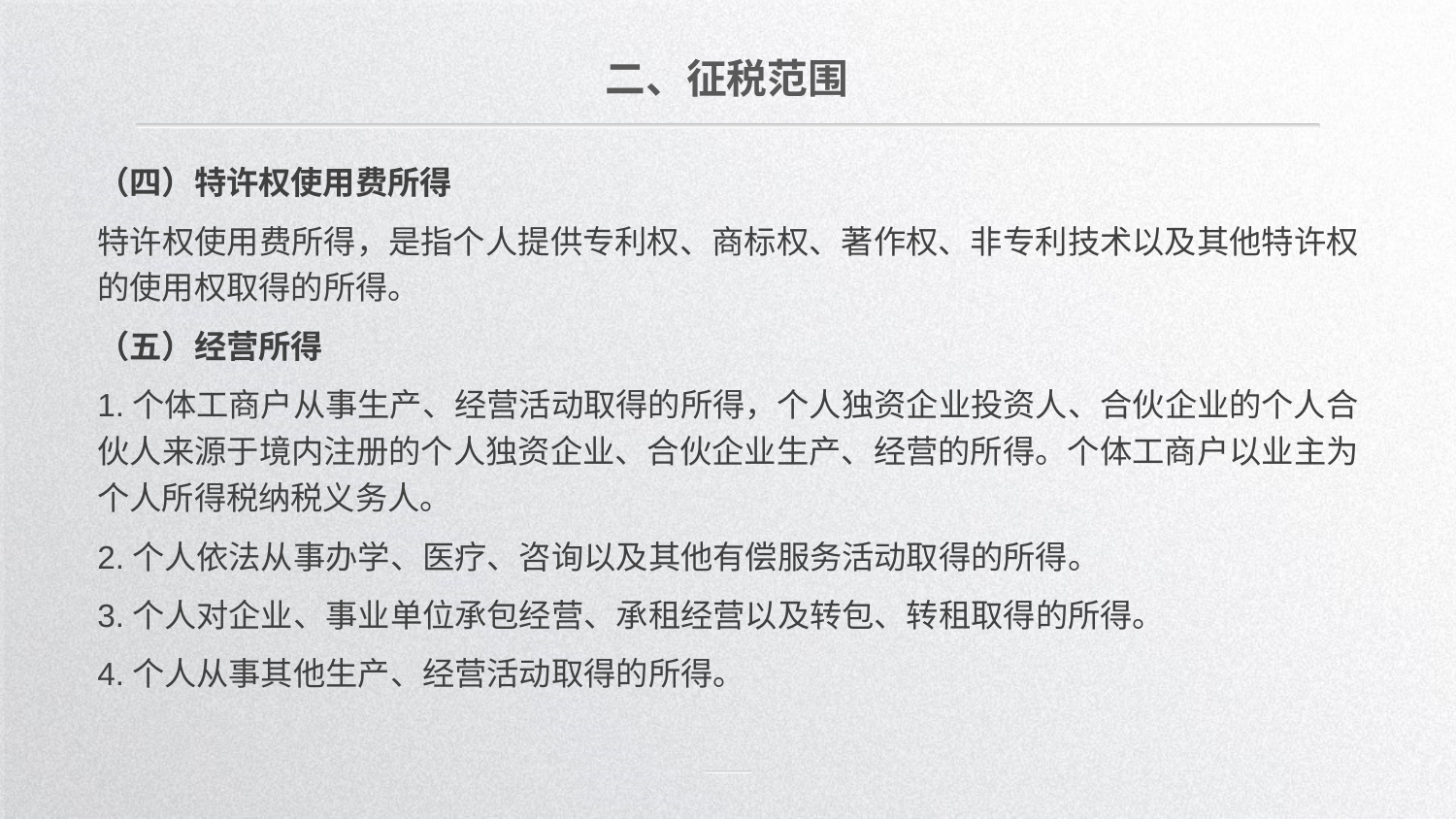

二、征税范围
（四）特许权使用费所得
特许权使用费所得，是指个人提供专利权、商标权、著作权、非专利技术以及其他特许权的使用权取得的所得。
（五）经营所得
1.个体工商户从事生产、经营活动取得的所得，个人独资企业投资人、合伙企业的个人合伙人来源于境内注册的个人独资企业、合伙企业生产、经营的所得。个体工商户以业主为个人所得税纳税义务人。
2.个人依法从事办学、医疗、咨询以及其他有偿服务活动取得的所得。
3.个人对企业、事业单位承包经营、承租经营以及转包、转租取得的所得。
4.个人从事其他生产、经营活动取得的所得。